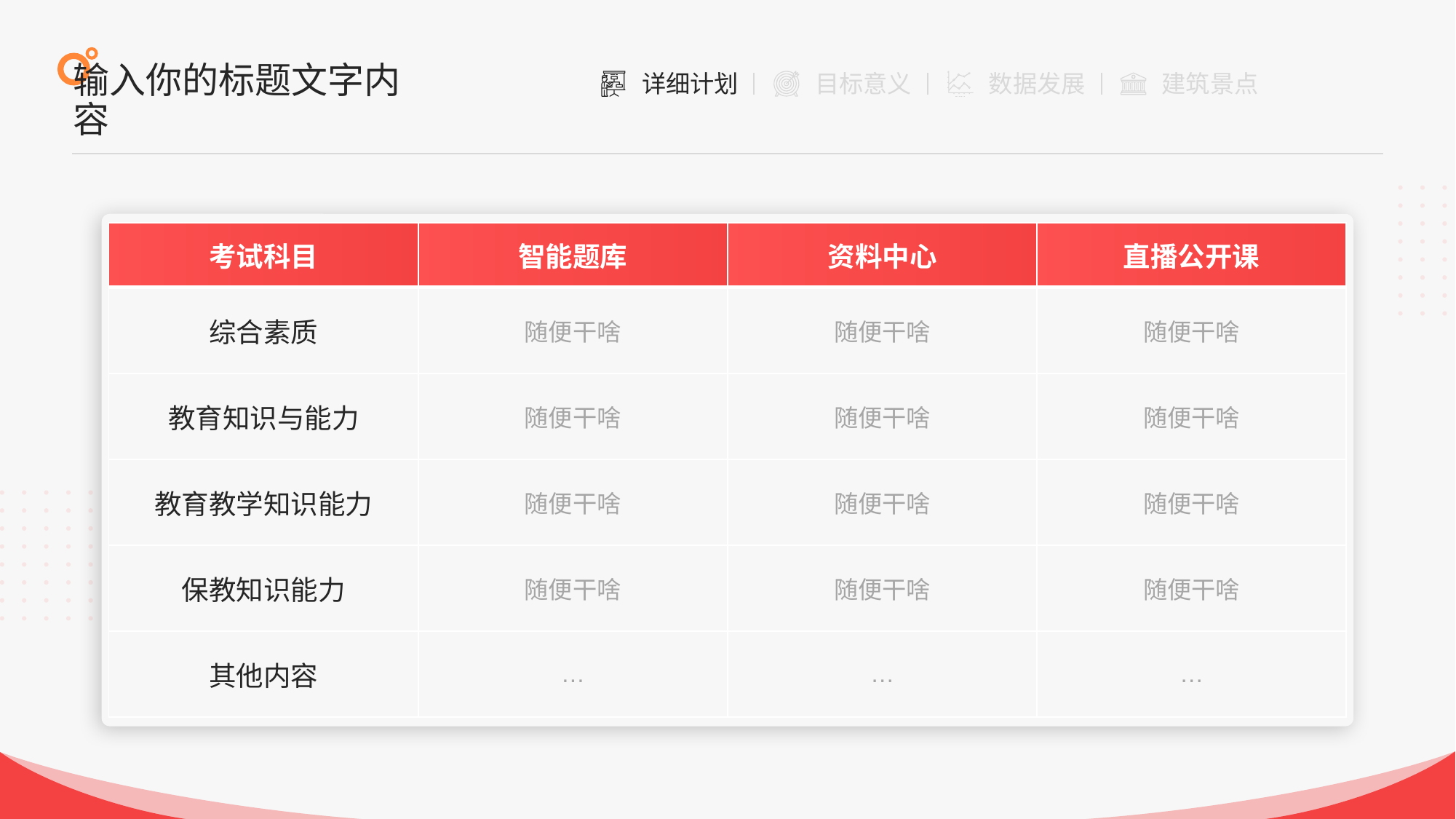

输入你的标题文字内容

| 考试科目 | 智能题库 | 资料中心 | 直播公开课 |
| --- | --- | --- | --- |
| 综合素质 | 随便干啥 | 随便干啥 | 随便干啥 |
| 教育知识与能力 | 随便干啥 | 随便干啥 | 随便干啥 |
| 教育教学知识能力 | 随便干啥 | 随便干啥 | 随便干啥 |
| 保教知识能力 | 随便干啥 | 随便干啥 | 随便干啥 |
| 其他内容 | … | … | … |